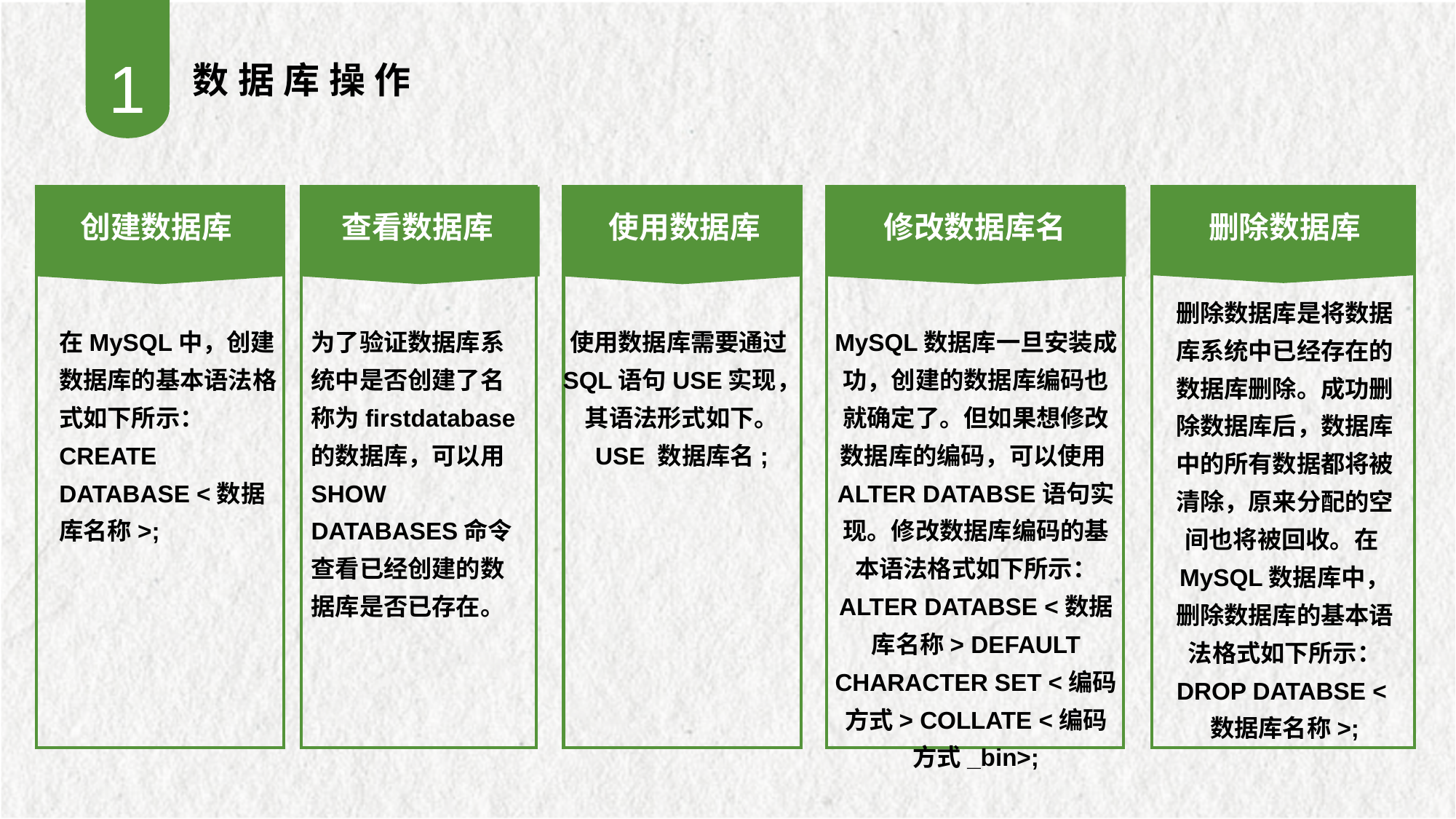

1
数据库操作

创建数据库
查看数据库
使用数据库
修改数据库名
删除数据库
删除数据库是将数据库系统中已经存在的数据库删除。成功删除数据库后，数据库中的所有数据都将被清除，原来分配的空间也将被回收。在MySQL数据库中，删除数据库的基本语法格式如下所示：
DROP DATABSE <数据库名称>;
在MySQL中，创建数据库的基本语法格式如下所示：
CREATE DATABASE <数据库名称>;
为了验证数据库系统中是否创建了名称为firstdatabase的数据库，可以用SHOW DATABASES命令查看已经创建的数据库是否已存在。
使用数据库需要通过SQL语句USE实现，其语法形式如下。
USE 数据库名;
MySQL数据库一旦安装成功，创建的数据库编码也就确定了。但如果想修改数据库的编码，可以使用ALTER DATABSE语句实现。修改数据库编码的基本语法格式如下所示：
ALTER DATABSE <数据库名称> DEFAULT CHARACTER SET <编码方式> COLLATE <编码方式_bin>;